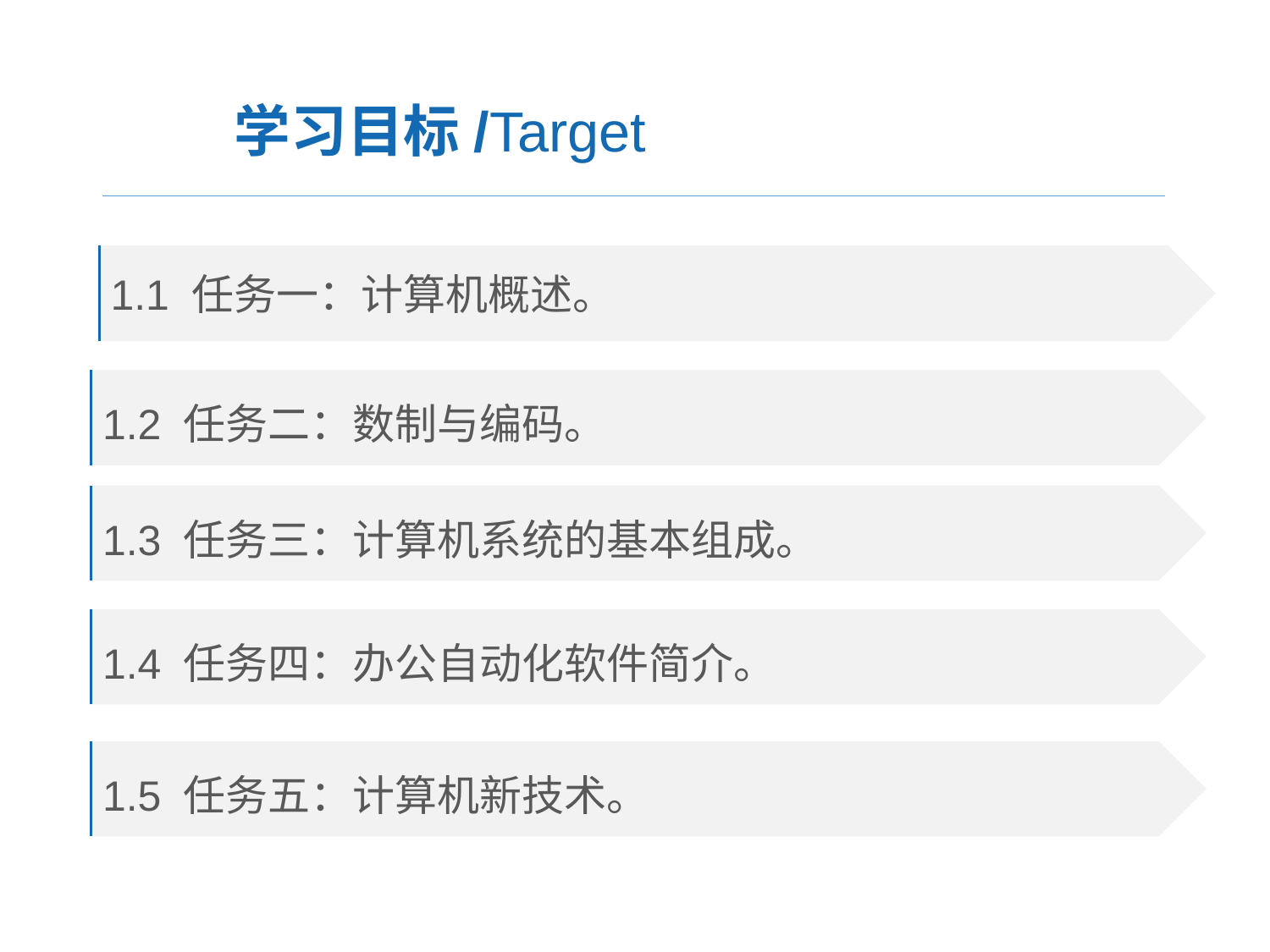

学习目标/Target
1.1 任务一：计算机概述。

1.2 任务二：数制与编码。

1.3 任务三：计算机系统的基本组成。

1.4 任务四：办公自动化软件简介。

1.5 任务五：计算机新技术。